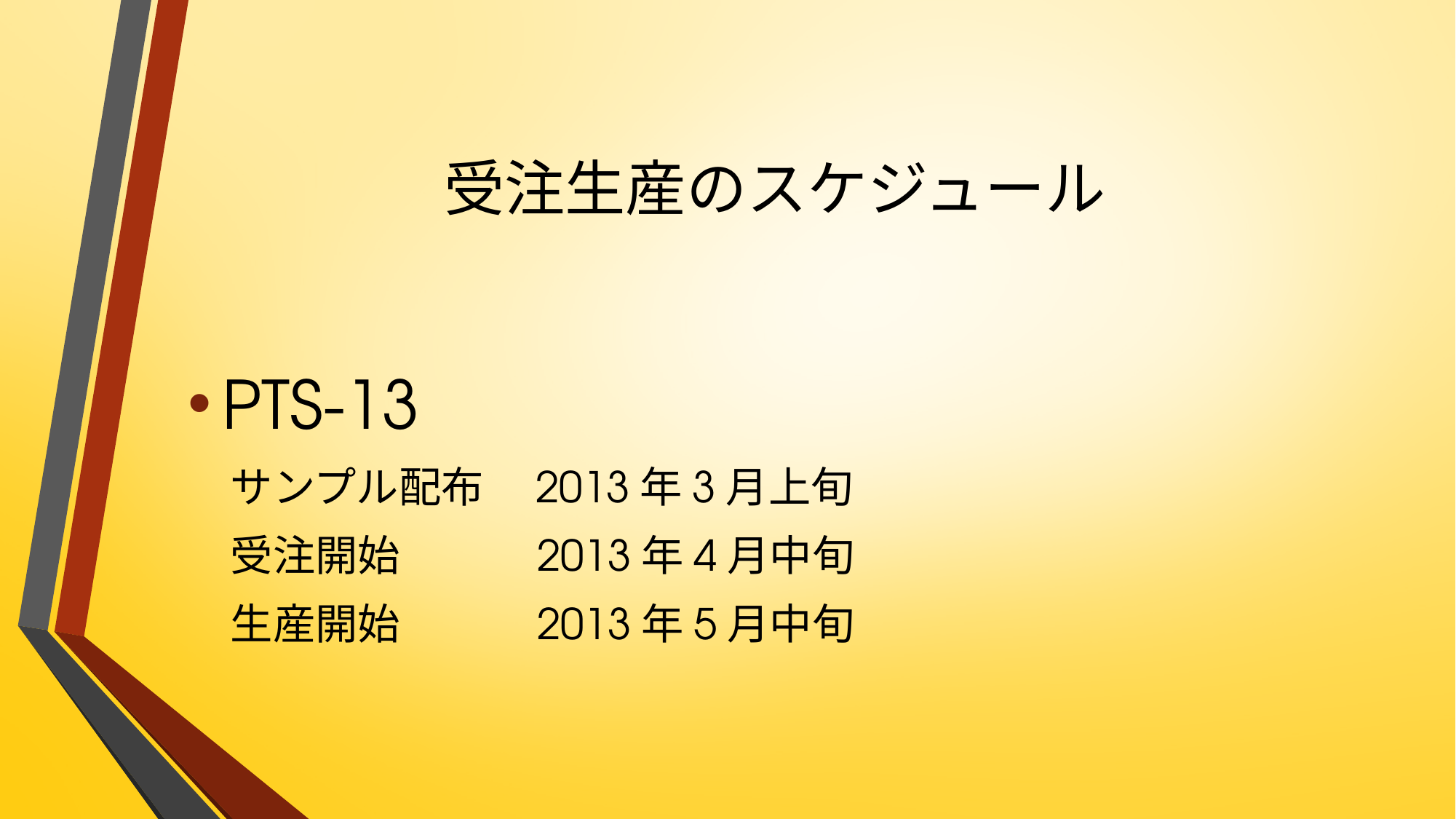

# 受注生産のスケジュール
PTS-13
　サンプル配布　2013年3月上旬
　受注開始　　　2013年4月中旬
　生産開始　　　2013年5月中旬